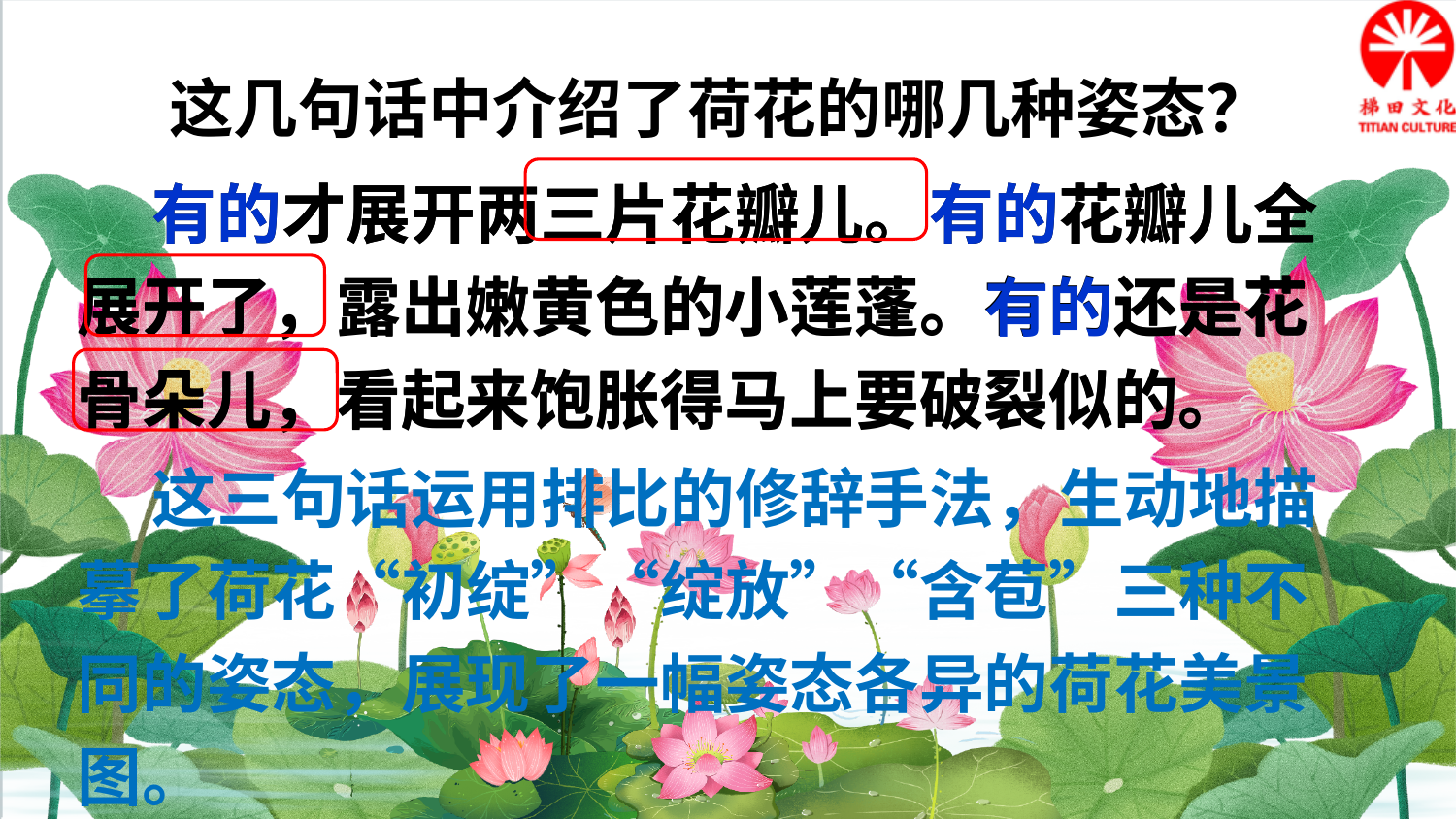

这几句话中介绍了荷花的哪几种姿态？
    有的才展开两三片花瓣儿。有的花瓣儿全展开了，露出嫩黄色的小莲蓬。有的还是花骨朵儿，看起来饱胀得马上要破裂似的。
    有的才展开两三片花瓣儿。有的花瓣儿全展开了，露出嫩黄色的小莲蓬。有的还是花骨朵儿，看起来饱胀得马上要破裂似的。

    这三句话运用排比的修辞手法，生动地描摹了荷花“初绽”“绽放”“含苞”三种不同的姿态，展现了一幅姿态各异的荷花美景图。